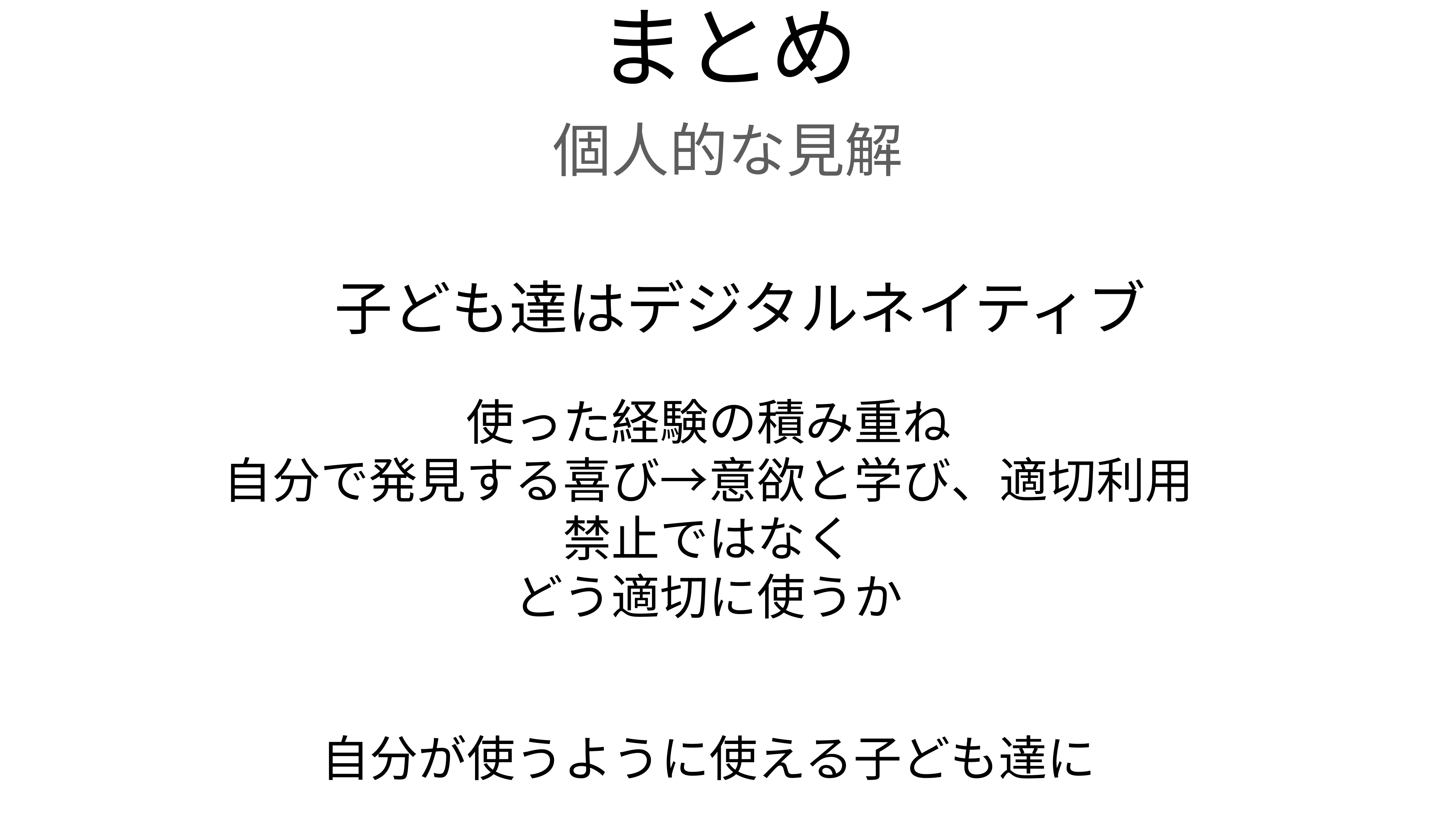

まとめ
個人的な見解
子ども達はデジタルネイティブ
使った経験の積み重ね
自分で発見する喜び→意欲と学び、適切利用
禁止ではなく
どう適切に使うか
自分が使うように使える子ども達に